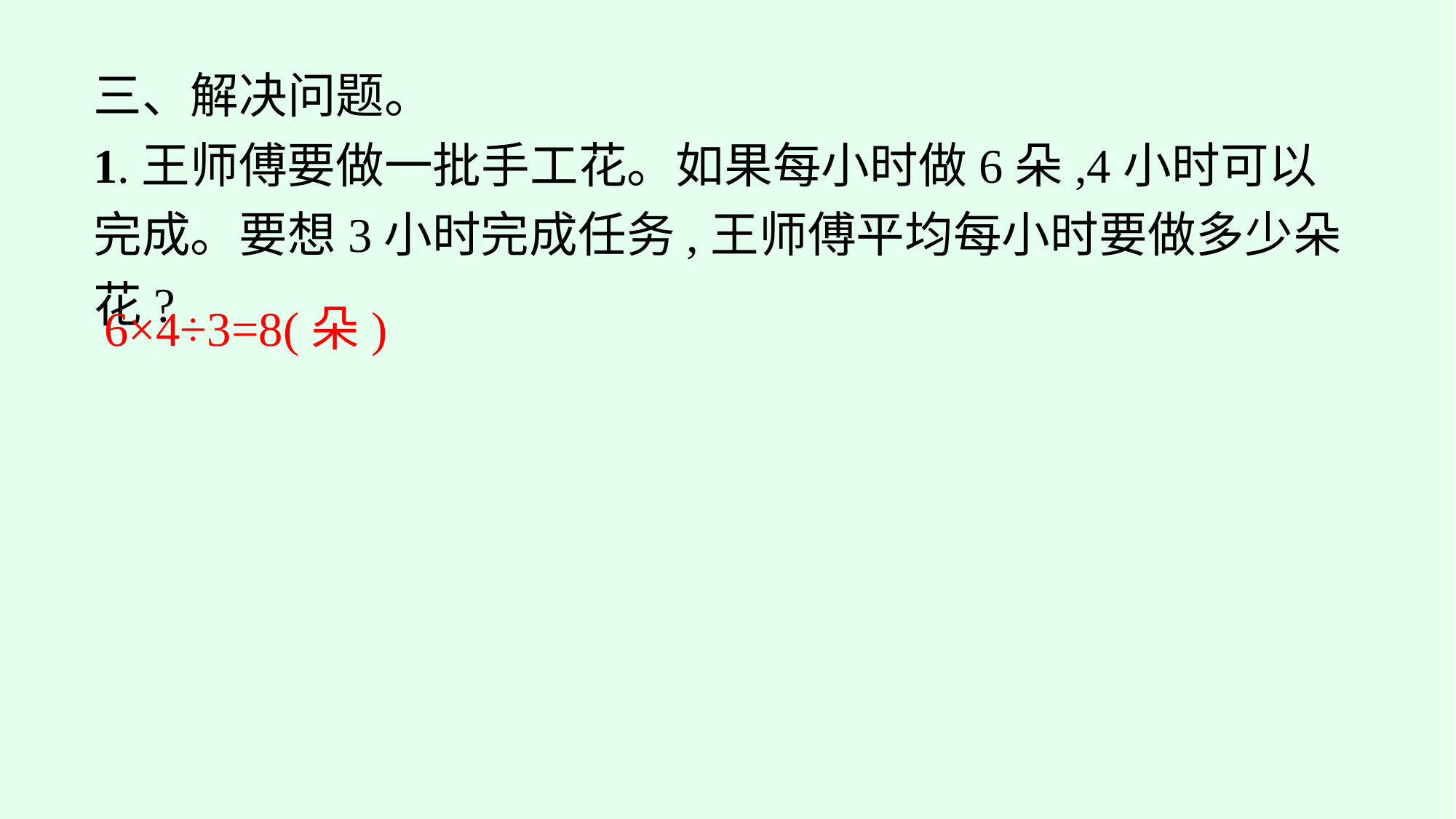

三、解决问题。
1.王师傅要做一批手工花。如果每小时做6朵,4小时可以完成。要想3小时完成任务,王师傅平均每小时要做多少朵花?
6×4÷3=8(朵)